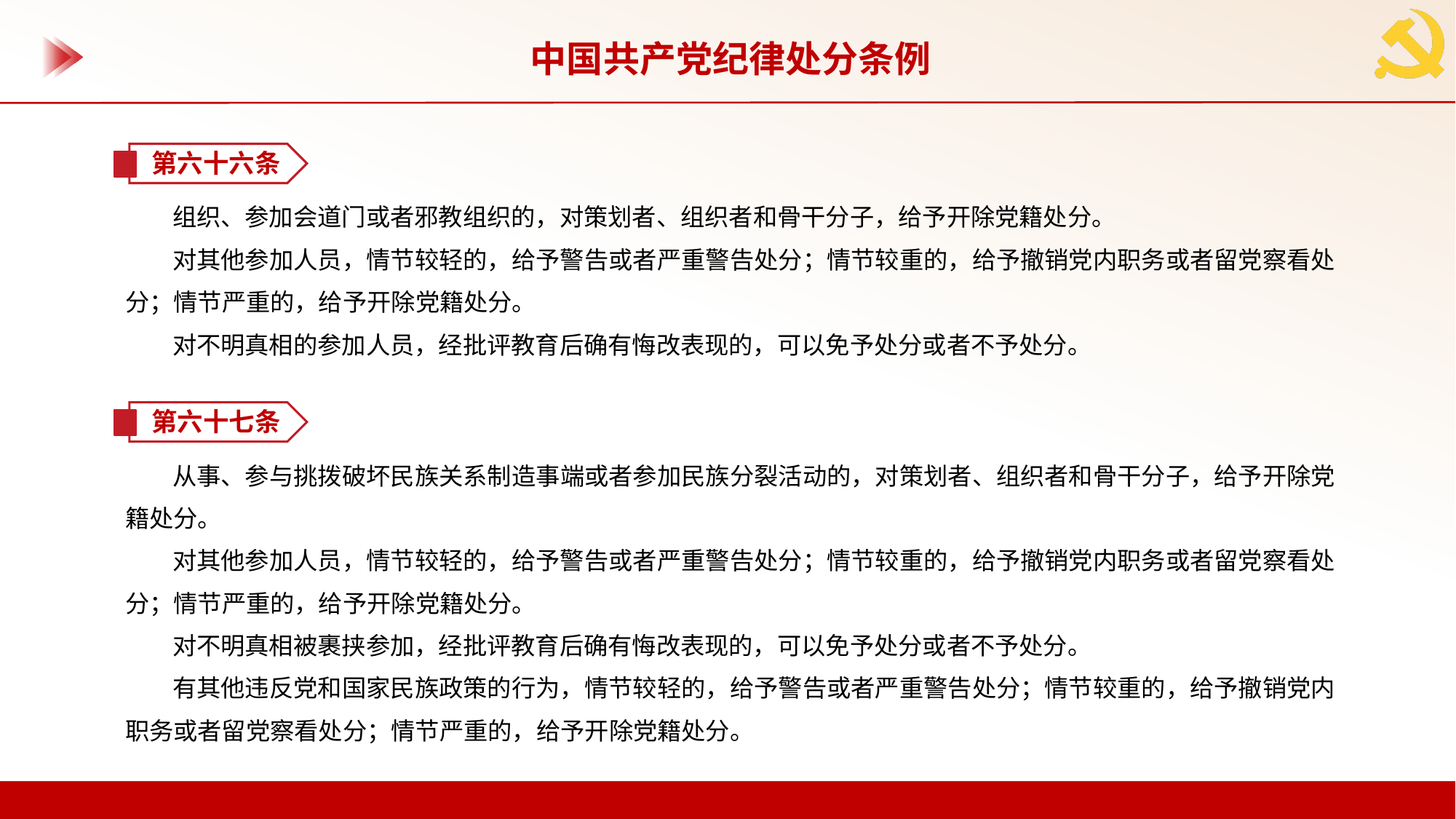

中国共产党纪律处分条例
第六十六条

组织、参加会道门或者邪教组织的，对策划者、组织者和骨干分子，给予开除党籍处分。
对其他参加人员，情节较轻的，给予警告或者严重警告处分；情节较重的，给予撤销党内职务或者留党察看处分；情节严重的，给予开除党籍处分。
对不明真相的参加人员，经批评教育后确有悔改表现的，可以免予处分或者不予处分。
第六十七条

从事、参与挑拨破坏民族关系制造事端或者参加民族分裂活动的，对策划者、组织者和骨干分子，给予开除党籍处分。
对其他参加人员，情节较轻的，给予警告或者严重警告处分；情节较重的，给予撤销党内职务或者留党察看处分；情节严重的，给予开除党籍处分。
对不明真相被裹挟参加，经批评教育后确有悔改表现的，可以免予处分或者不予处分。
有其他违反党和国家民族政策的行为，情节较轻的，给予警告或者严重警告处分；情节较重的，给予撤销党内职务或者留党察看处分；情节严重的，给予开除党籍处分。